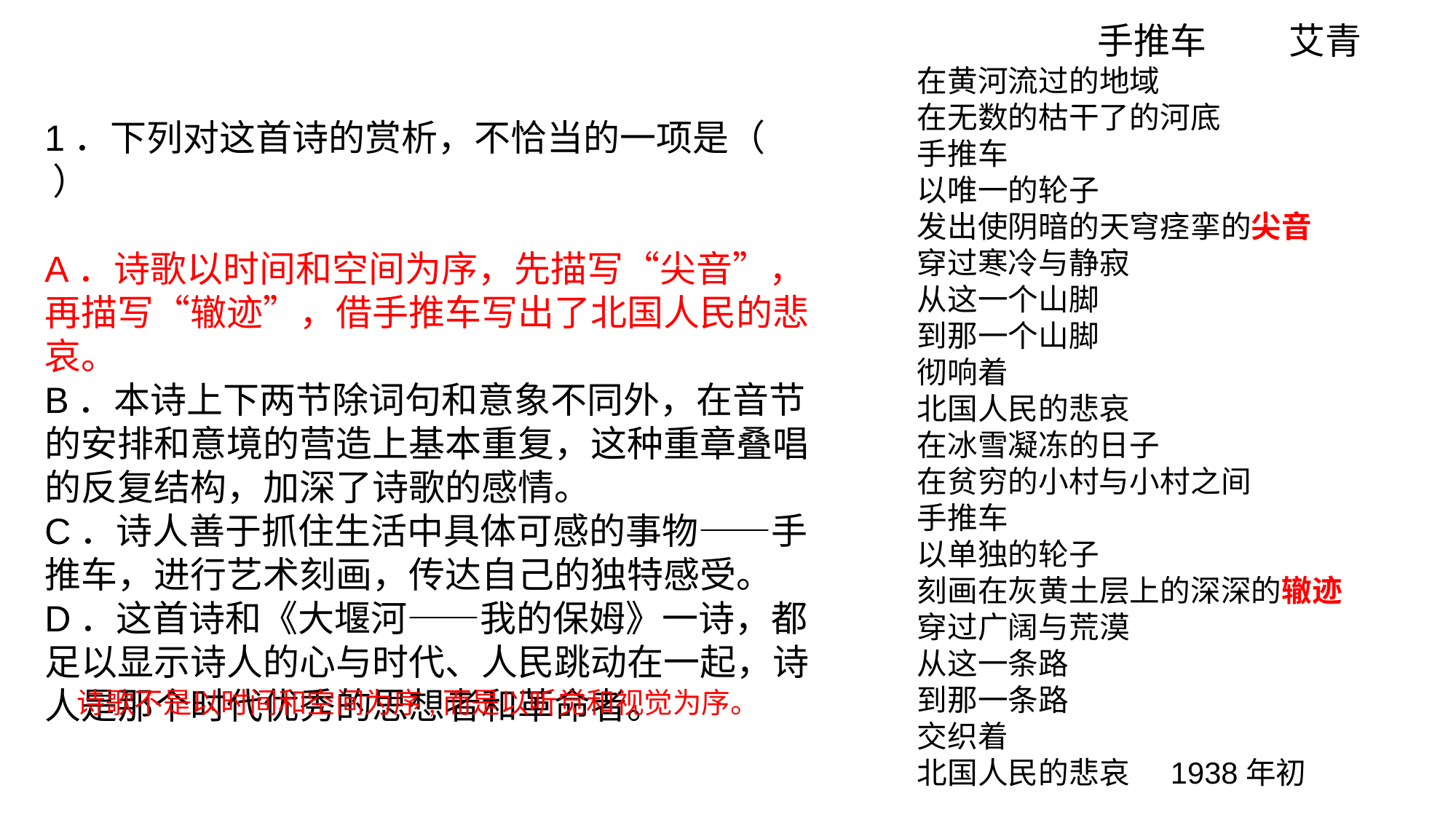

手推车          艾青
在黄河流过的地域
在无数的枯干了的河底
手推车
以唯一的轮子
发出使阴暗的天穹痉挛的尖音
穿过寒冷与静寂
从这一个山脚
到那一个山脚
彻响着
北国人民的悲哀
在冰雪凝冻的日子
在贫穷的小村与小村之间
手推车
以单独的轮子
刻画在灰黄土层上的深深的辙迹
穿过广阔与荒漠
从这一条路
到那一条路
交织着
北国人民的悲哀     1938年初
1．下列对这首诗的赏析，不恰当的一项是（    ）

A．诗歌以时间和空间为序，先描写“尖音”，再描写“辙迹”，借手推车写出了北国人民的悲哀。
B．本诗上下两节除词句和意象不同外，在音节的安排和意境的营造上基本重复，这种重章叠唱的反复结构，加深了诗歌的感情。
C．诗人善于抓住生活中具体可感的事物——手推车，进行艺术刻画，传达自己的独特感受。
D．这首诗和《大堰河——我的保姆》一诗，都足以显示诗人的心与时代、人民跳动在一起，诗人是那个时代优秀的思想者和革命者。
诗歌不是以时间和空间为序,而是以听觉和视觉为序。